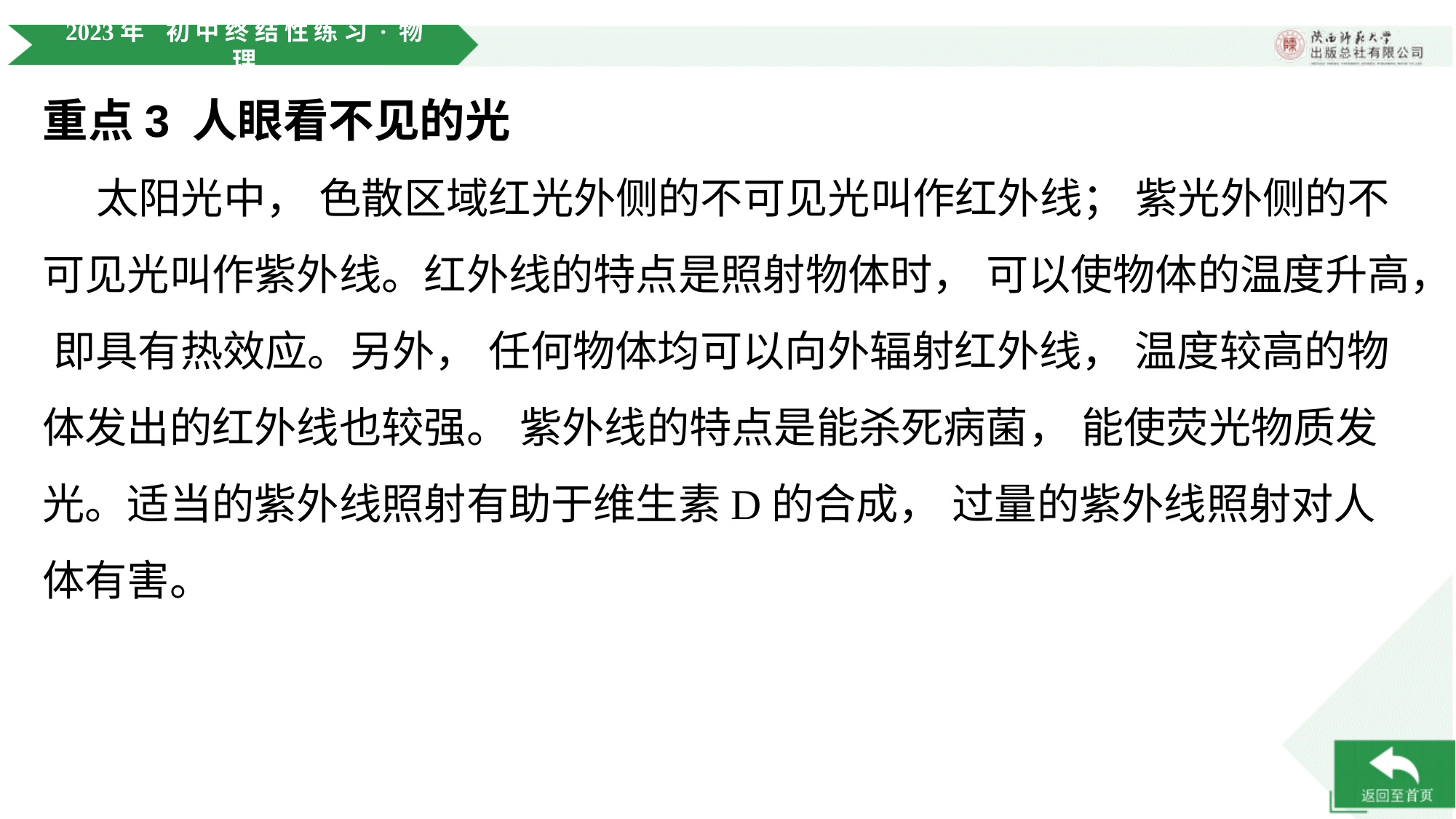

重点3 人眼看不见的光
    太阳光中， 色散区域红光外侧的不可见光叫作红外线； 紫光外侧的不可见光叫作紫外线。红外线的特点是照射物体时， 可以使物体的温度升高， 即具有热效应。另外， 任何物体均可以向外辐射红外线， 温度较高的物体发出的红外线也较强。 紫外线的特点是能杀死病菌， 能使荧光物质发光。适当的紫外线照射有助于维生素D的合成， 过量的紫外线照射对人体有害。